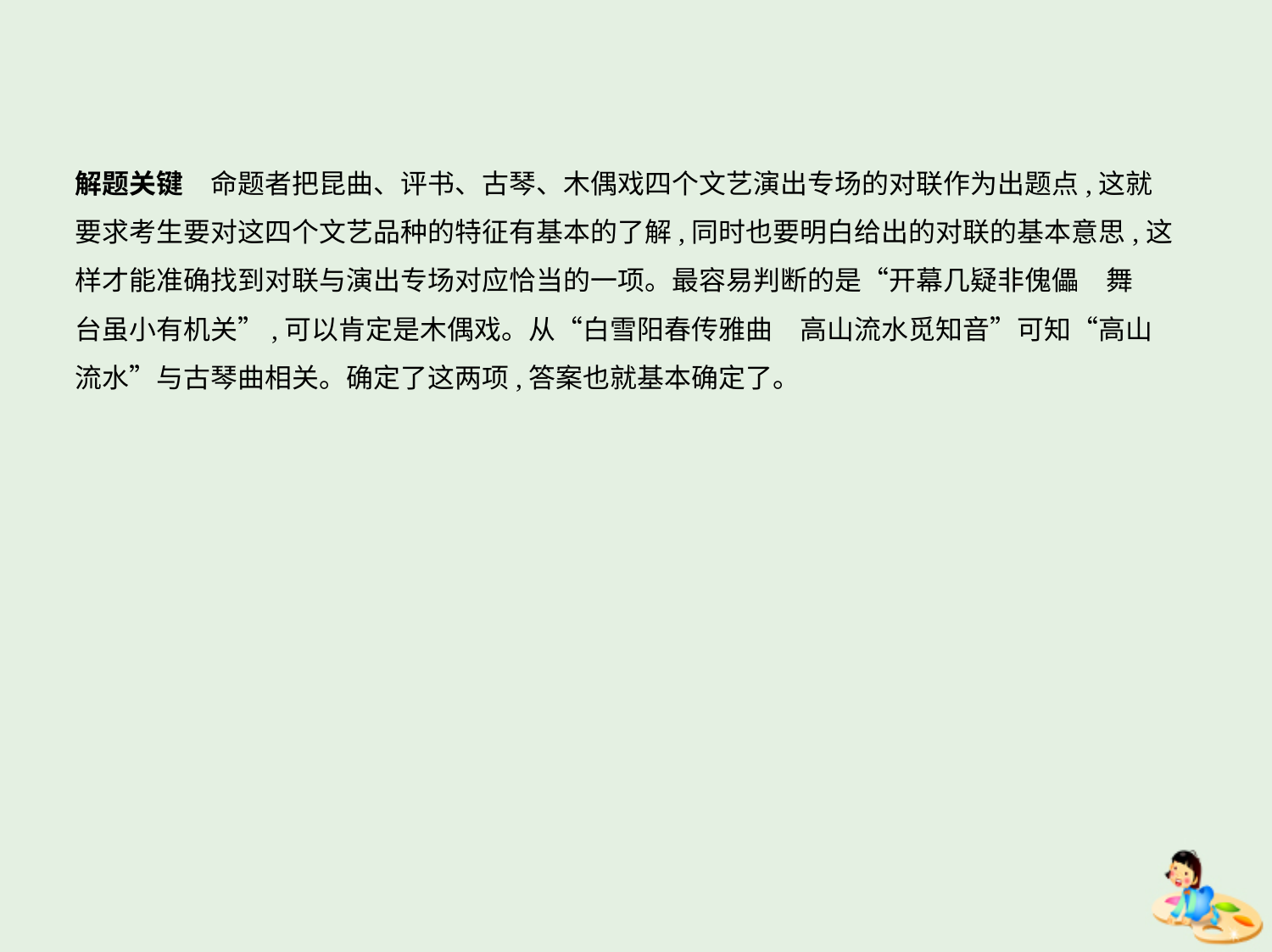

解题关键　命题者把昆曲、评书、古琴、木偶戏四个文艺演出专场的对联作为出题点,这就
要求考生要对这四个文艺品种的特征有基本的了解,同时也要明白给出的对联的基本意思,这
样才能准确找到对联与演出专场对应恰当的一项。最容易判断的是“开幕几疑非傀儡　舞
台虽小有机关”,可以肯定是木偶戏。从“白雪阳春传雅曲　高山流水觅知音”可知“高山
流水”与古琴曲相关。确定了这两项,答案也就基本确定了。